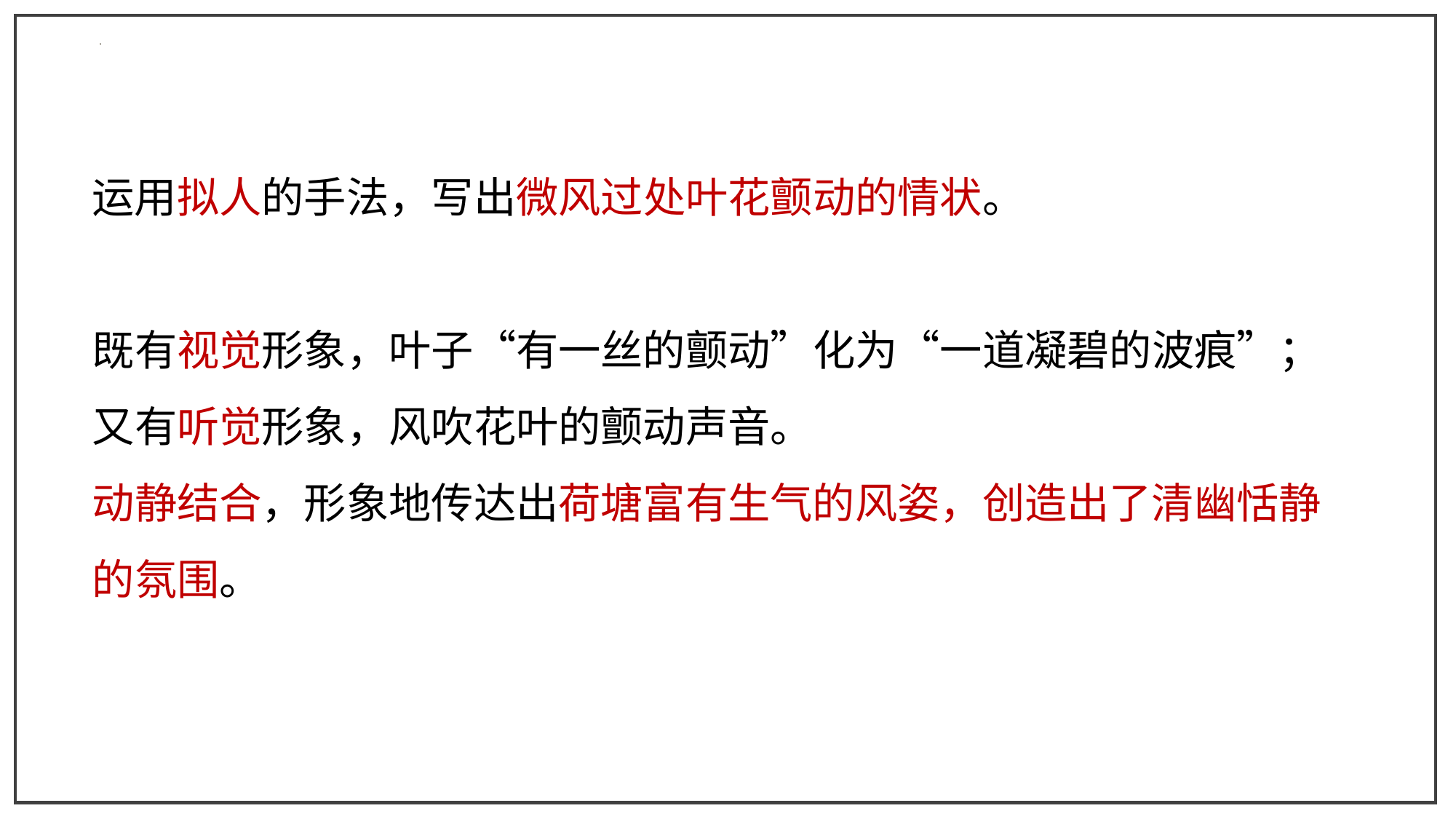

运用拟人的手法，写出微风过处叶花颤动的情状。

既有视觉形象，叶子“有一丝的颤动”化为“一道凝碧的波痕”；
又有听觉形象，风吹花叶的颤动声音。
动静结合，形象地传达出荷塘富有生气的风姿，创造出了清幽恬静的氛围。